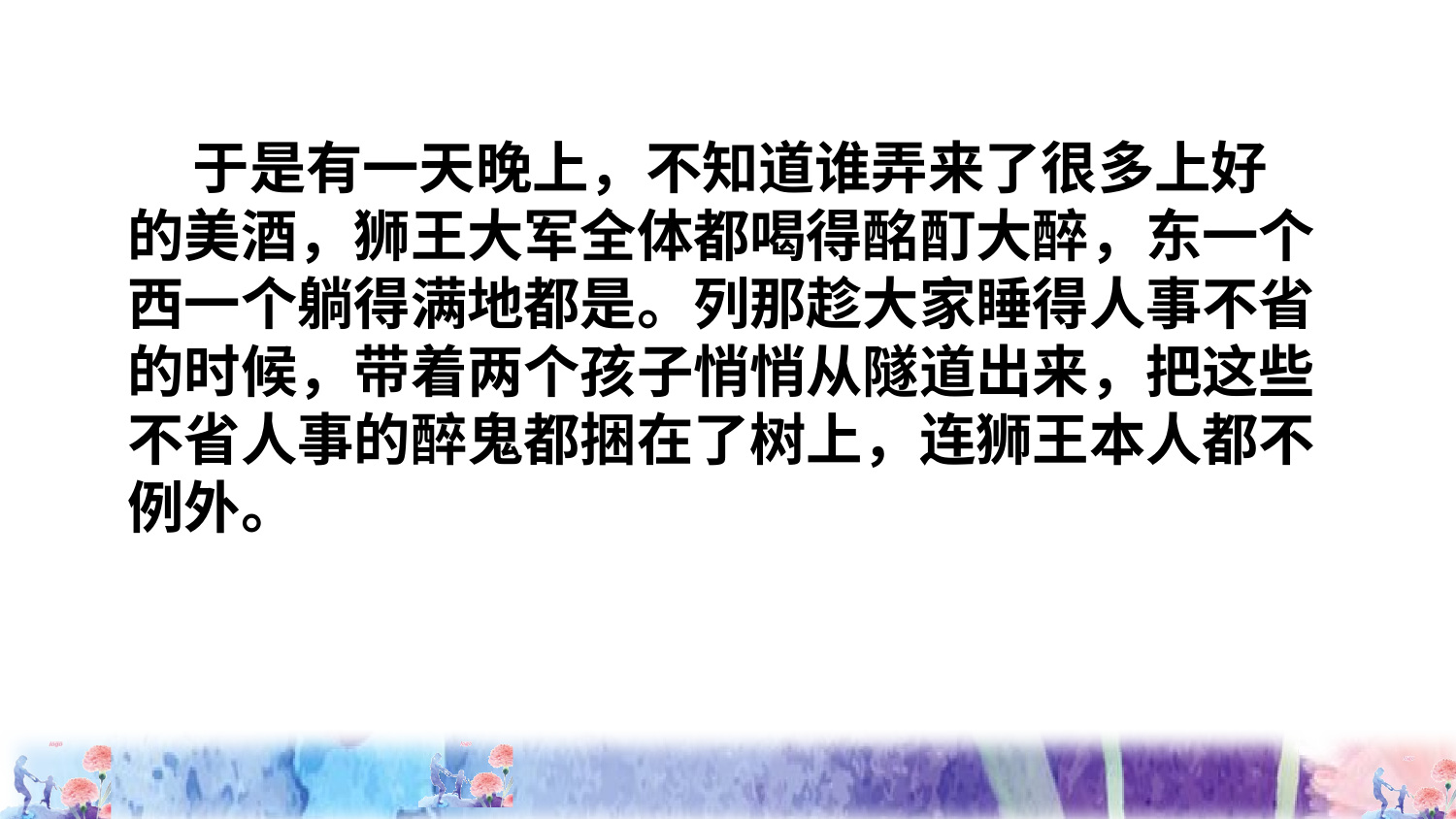

于是有一天晚上，不知道谁弄来了很多上好的美酒，狮王大军全体都喝得酩酊大醉，东一个西一个躺得满地都是。列那趁大家睡得人事不省的时候，带着两个孩子悄悄从隧道出来，把这些不省人事的醉鬼都捆在了树上，连狮王本人都不例外。